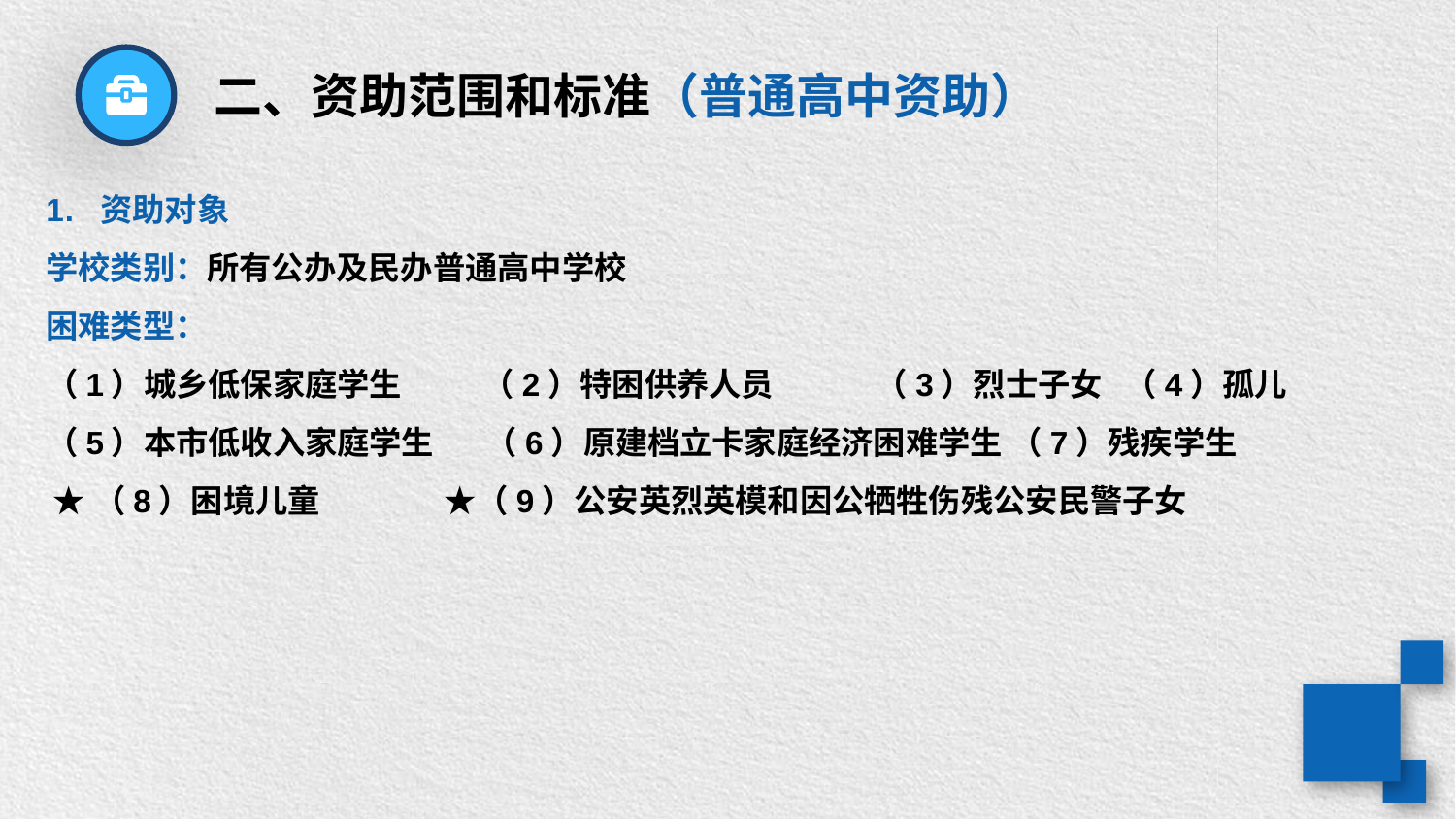

二、资助范围和标准（普通高中资助）

资助对象
学校类别：所有公办及民办普通高中学校
困难类型：
（1）城乡低保家庭学生           （2）特困供养人员              （3）烈士子女   （4）孤儿
（5）本市低收入家庭学生       （6）原建档立卡家庭经济困难学生 （7）残疾学生
 ★（8）困境儿童                 ★（9）公安英烈英模和因公牺牲伤残公安民警子女